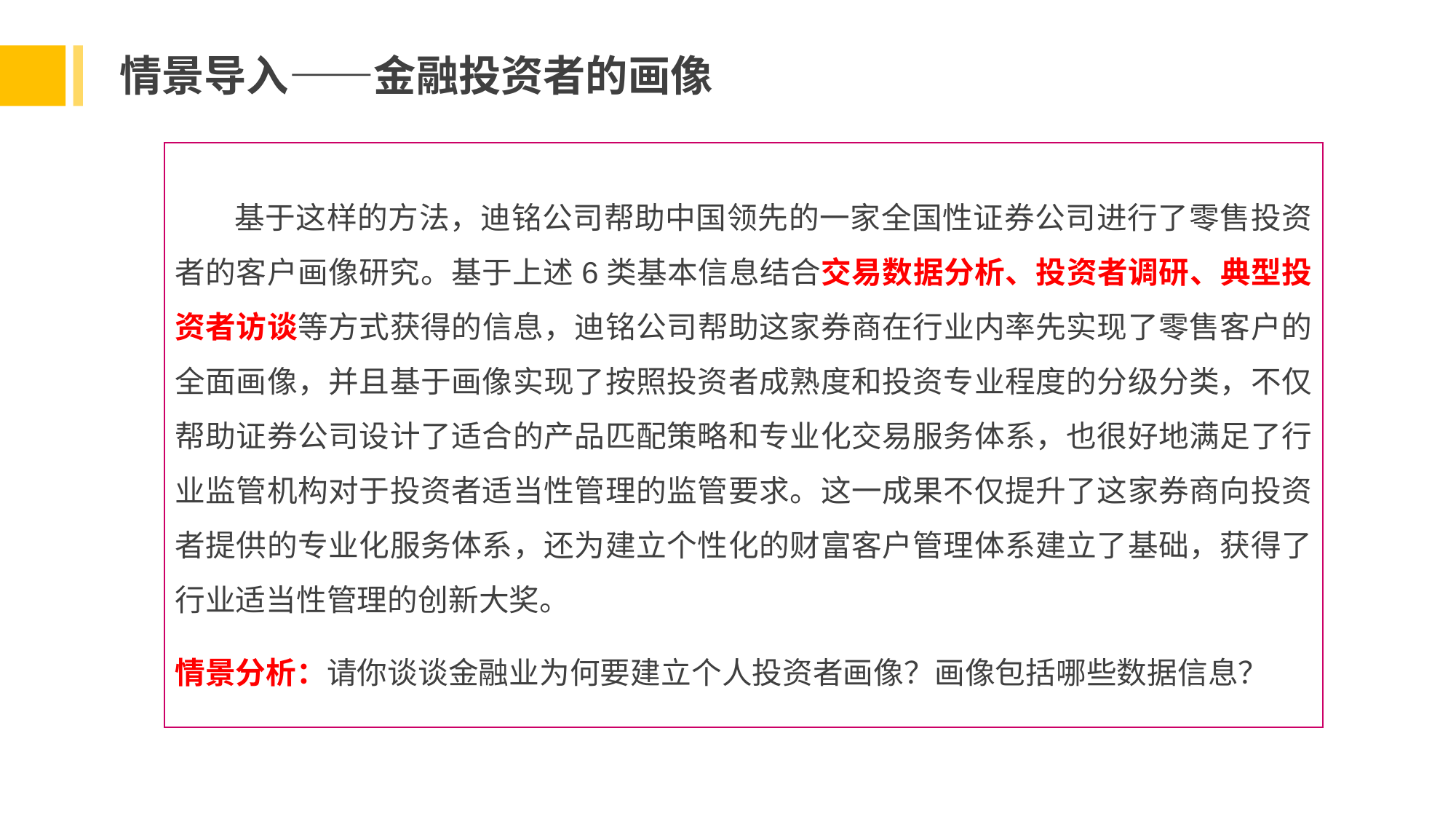

情景导入——金融投资者的画像

       基于这样的方法，迪铭公司帮助中国领先的一家全国性证券公司进行了零售投资者的客户画像研究。基于上述6类基本信息结合交易数据分析、投资者调研、典型投资者访谈等方式获得的信息，迪铭公司帮助这家券商在行业内率先实现了零售客户的全面画像，并且基于画像实现了按照投资者成熟度和投资专业程度的分级分类，不仅帮助证券公司设计了适合的产品匹配策略和专业化交易服务体系，也很好地满足了行业监管机构对于投资者适当性管理的监管要求。这一成果不仅提升了这家券商向投资者提供的专业化服务体系，还为建立个性化的财富客户管理体系建立了基础，获得了行业适当性管理的创新大奖。
情景分析：请你谈谈金融业为何要建立个人投资者画像？画像包括哪些数据信息？